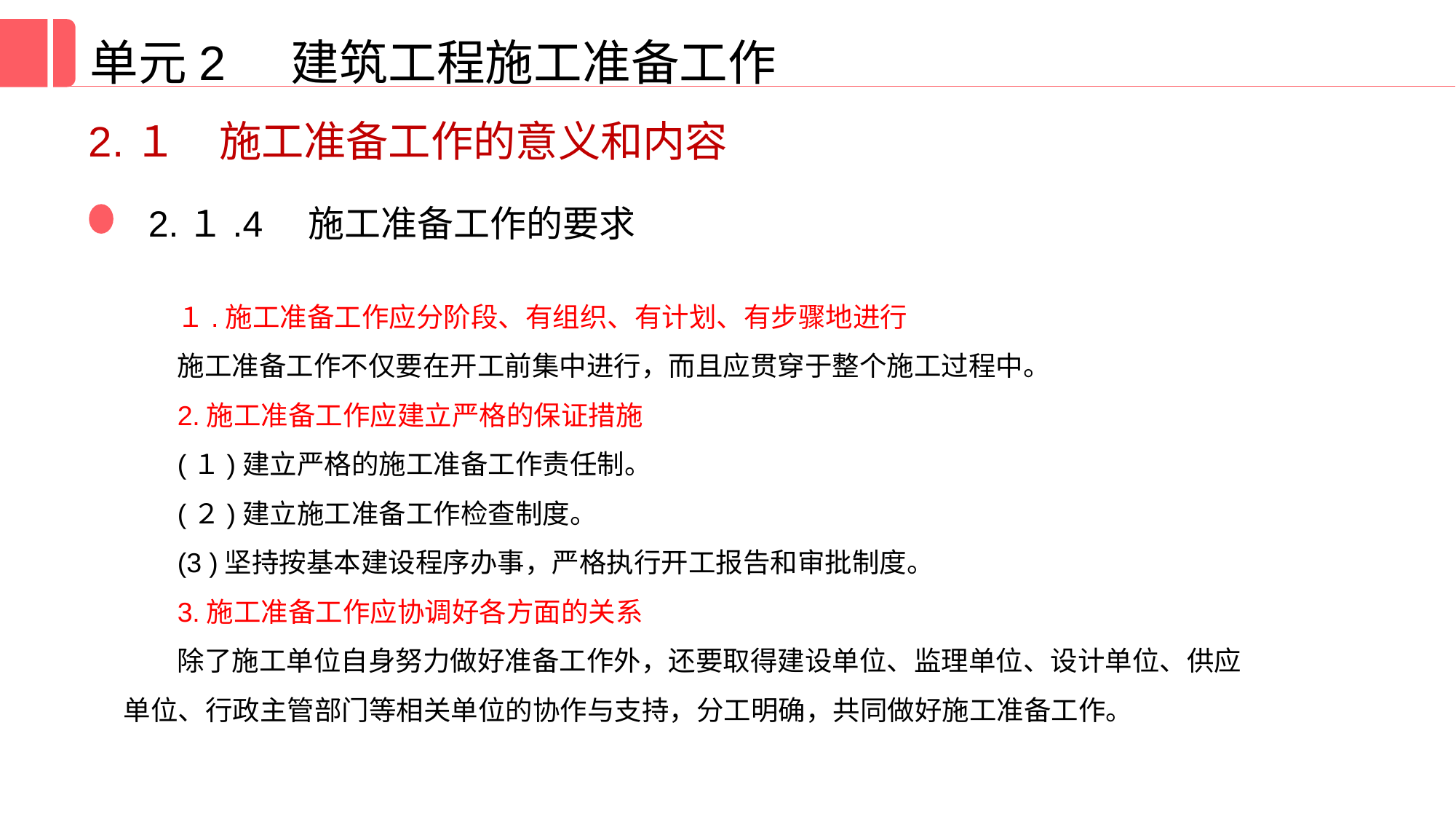

单元2    建筑工程施工准备工作
2.１　施工准备工作的意义和内容
2.１.4　施工准备工作的要求

１.施工准备工作应分阶段、有组织、有计划、有步骤地进行
施工准备工作不仅要在开工前集中进行，而且应贯穿于整个施工过程中。
2.施工准备工作应建立严格的保证措施
(１)建立严格的施工准备工作责任制。
(２)建立施工准备工作检查制度。
(3 )坚持按基本建设程序办事，严格执行开工报告和审批制度。
3.施工准备工作应协调好各方面的关系
除了施工单位自身努力做好准备工作外，还要取得建设单位、监理单位、设计单位、供应单位、行政主管部门等相关单位的协作与支持，分工明确，共同做好施工准备工作。